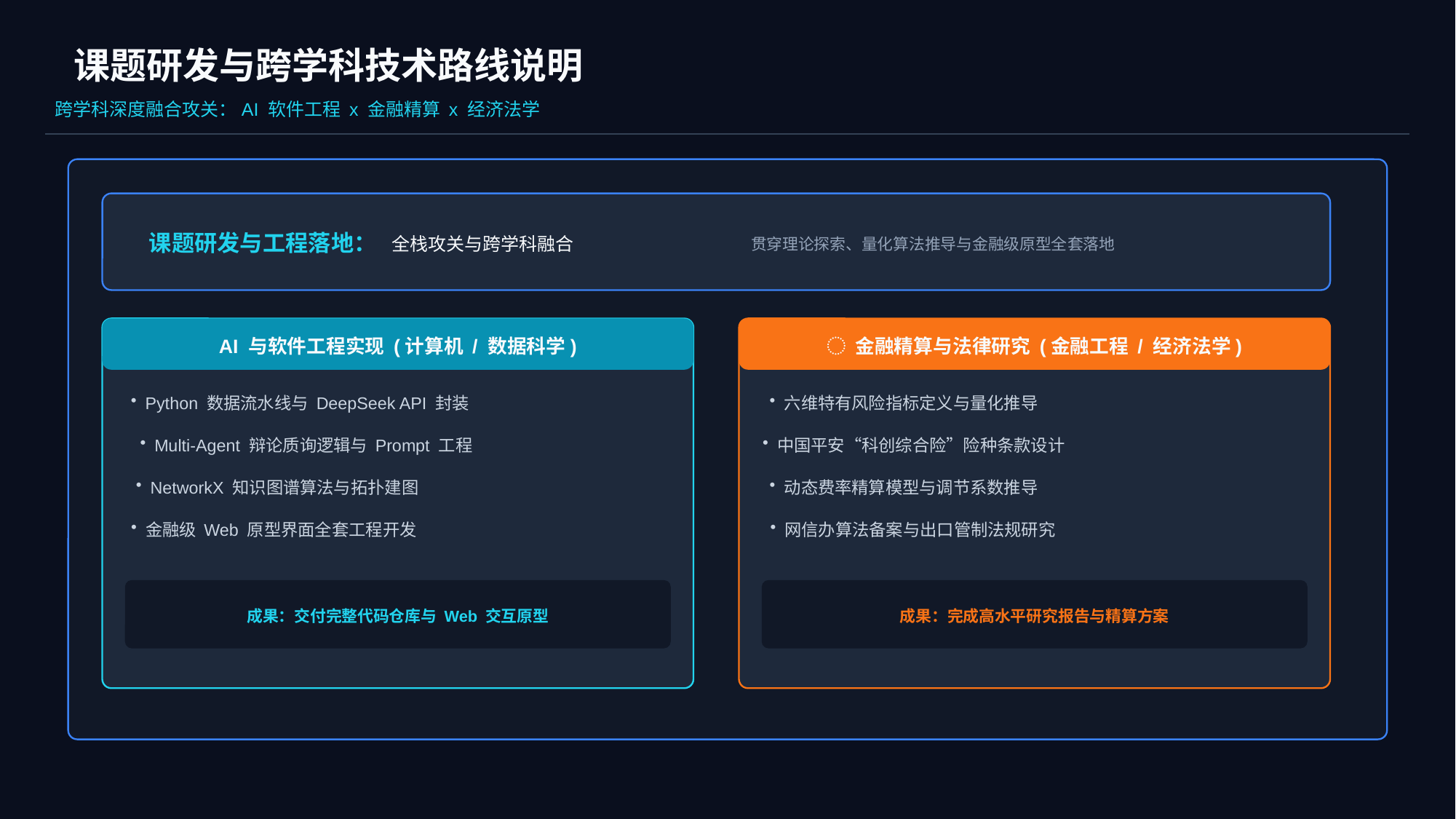

课题研发与跨学科技术路线说明
跨学科深度融合攻关：AI 软件工程 x 金融精算 x 经济法学

课题研发与工程落地：
全栈攻关与跨学科融合
贯穿理论探索、量化算法推导与金融级原型全套落地

AI 与软件工程实现 (计算机 / 数据科学)
️ 金融精算与法律研究 (金融工程 / 经济法学)
Python 数据流水线与 DeepSeek API 封装
六维特有风险指标定义与量化推导
Multi-Agent 辩论质询逻辑与 Prompt 工程
中国平安“科创综合险”险种条款设计
NetworkX 知识图谱算法与拓扑建图
动态费率精算模型与调节系数推导
金融级 Web 原型界面全套工程开发
网信办算法备案与出口管制法规研究

成果：交付完整代码仓库与 Web 交互原型
成果：完成高水平研究报告与精算方案